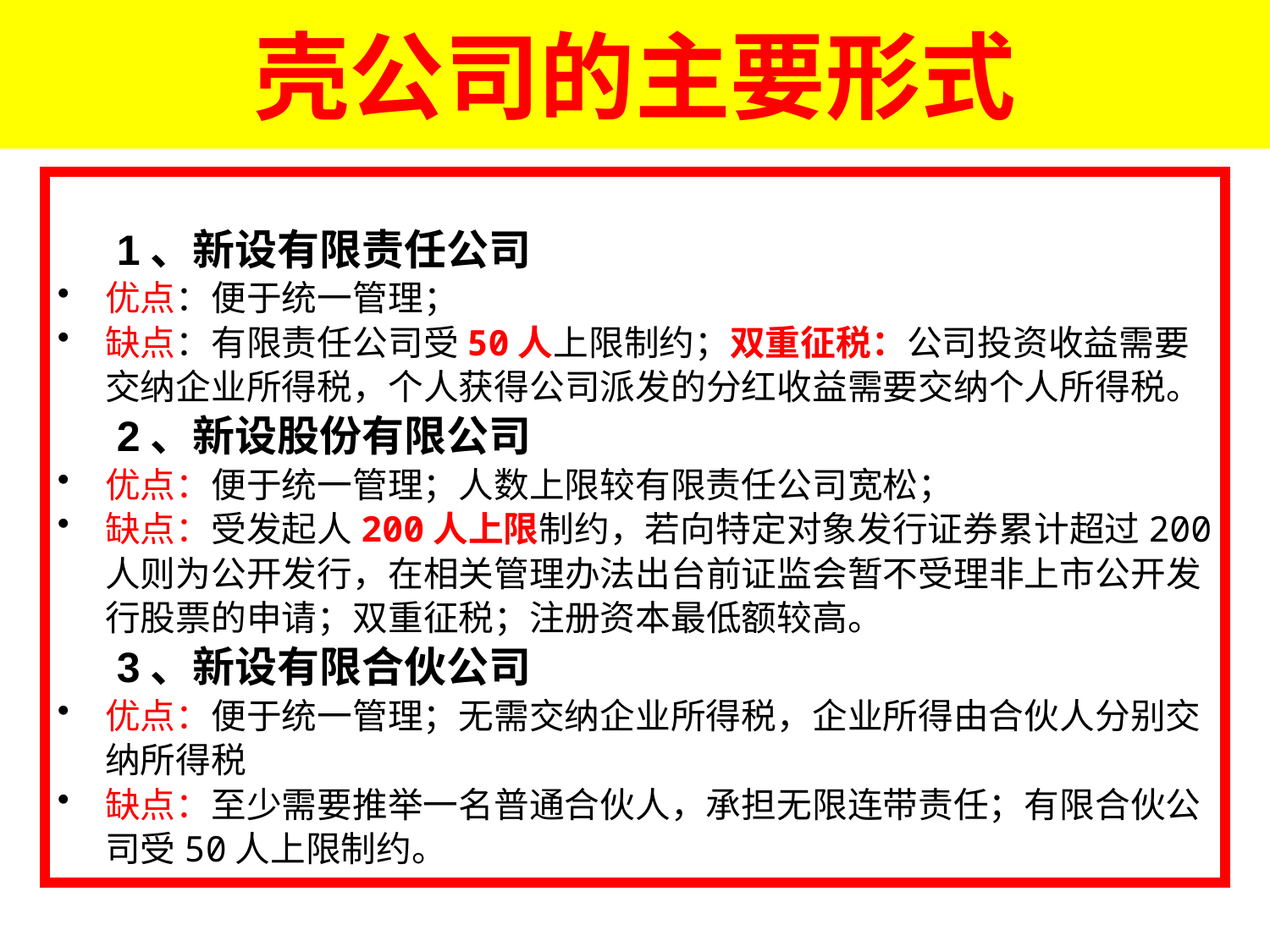

壳公司的主要形式

     1、新设有限责任公司
优点：便于统一管理；
缺点：有限责任公司受50人上限制约；双重征税：公司投资收益需要交纳企业所得税，个人获得公司派发的分红收益需要交纳个人所得税。
     2、新设股份有限公司
优点：便于统一管理；人数上限较有限责任公司宽松；
缺点：受发起人200人上限制约，若向特定对象发行证券累计超过200人则为公开发行，在相关管理办法出台前证监会暂不受理非上市公开发行股票的申请；双重征税；注册资本最低额较高。
     3、新设有限合伙公司
优点：便于统一管理；无需交纳企业所得税，企业所得由合伙人分别交纳所得税
缺点：至少需要推举一名普通合伙人，承担无限连带责任；有限合伙公司受50人上限制约。